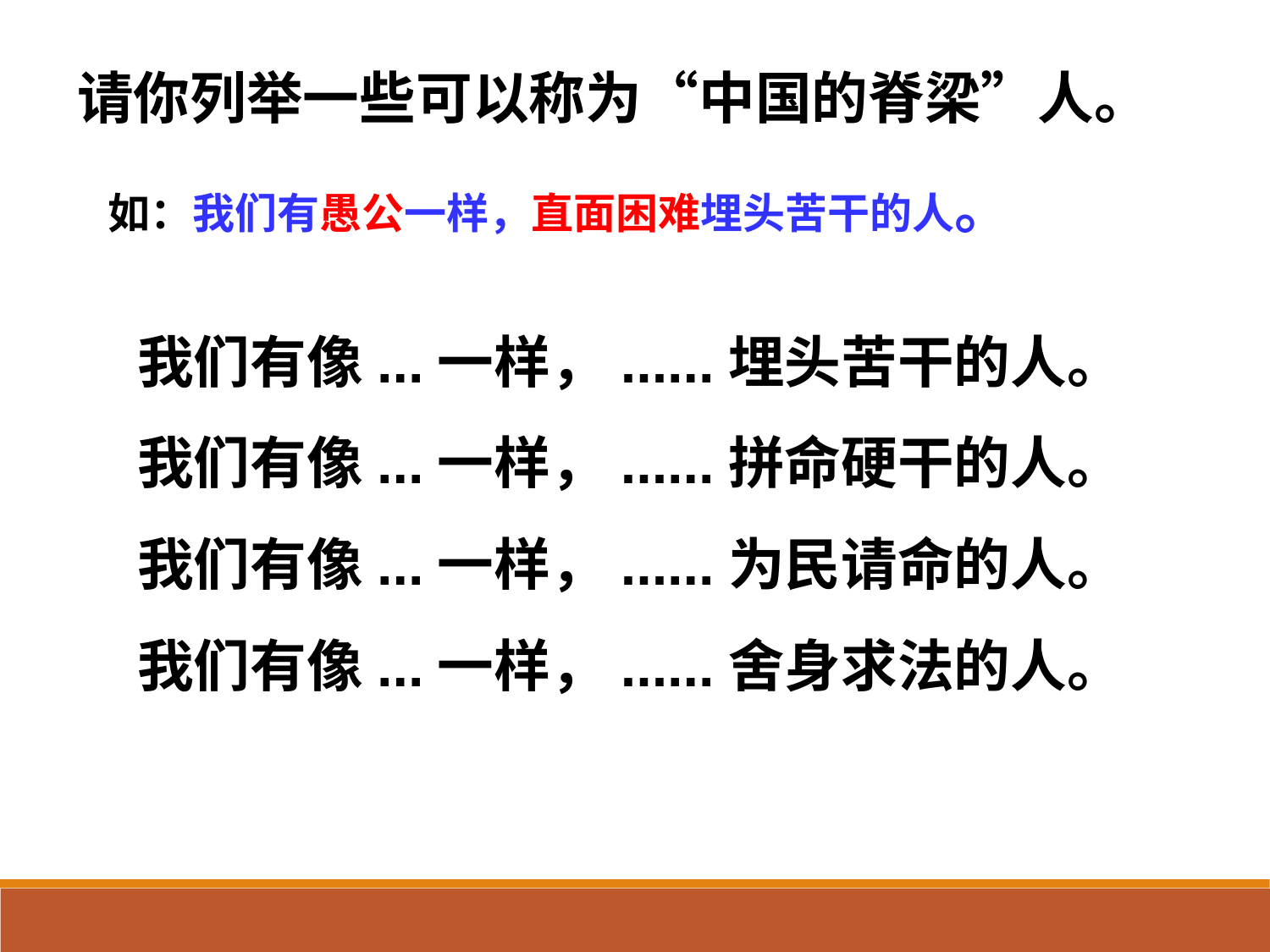

请你列举一些可以称为“中国的脊梁”人。
如：我们有愚公一样，直面困难埋头苦干的人。
我们有像...一样，......埋头苦干的人。
我们有像...一样，......拼命硬干的人。
我们有像...一样，......为民请命的人。
我们有像...一样，......舍身求法的人。